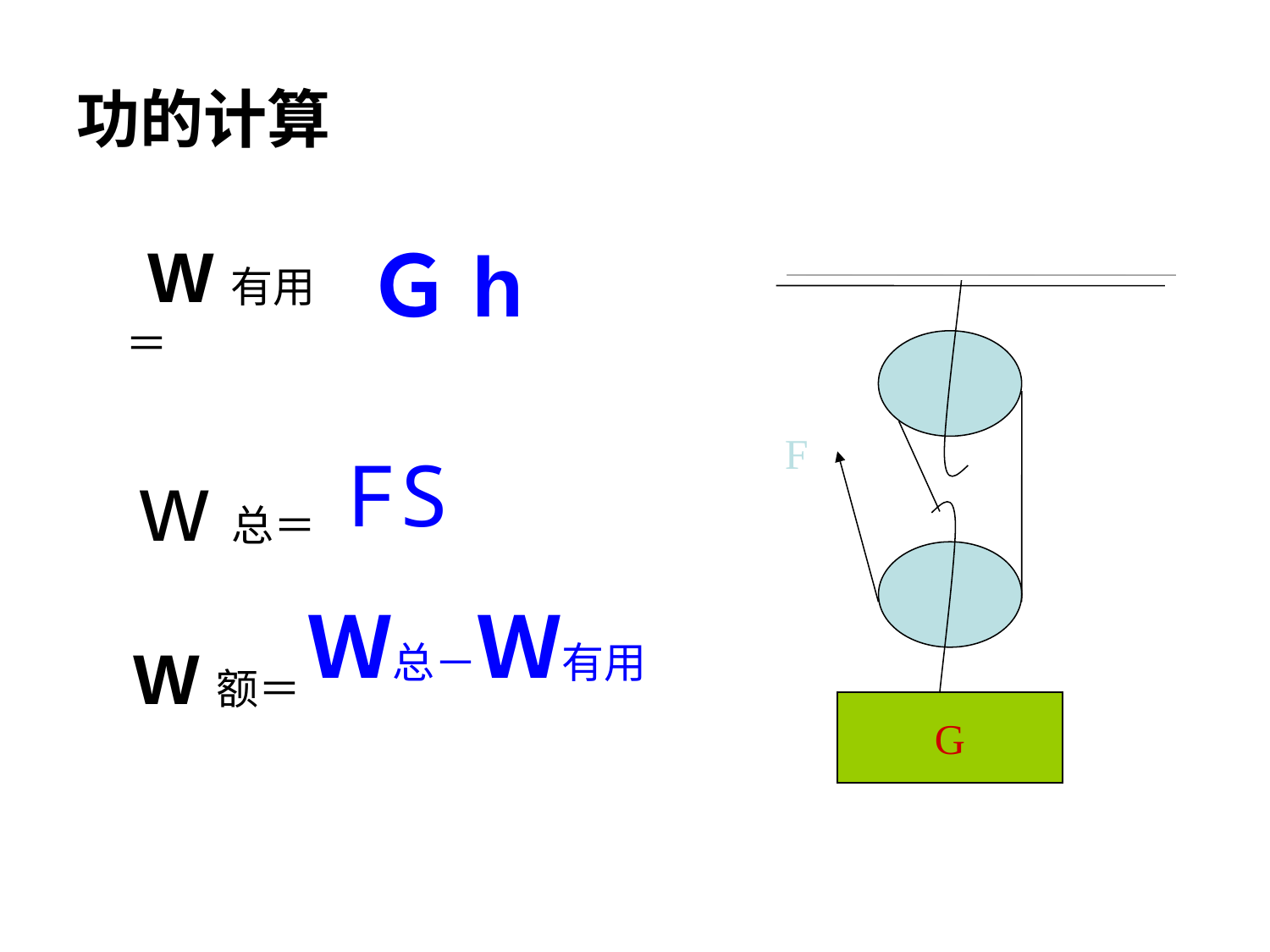

# 功的计算
　W有用＝

　 w总＝

    W额＝

Ｇh

F

G

FS
Ｗ总－Ｗ有用